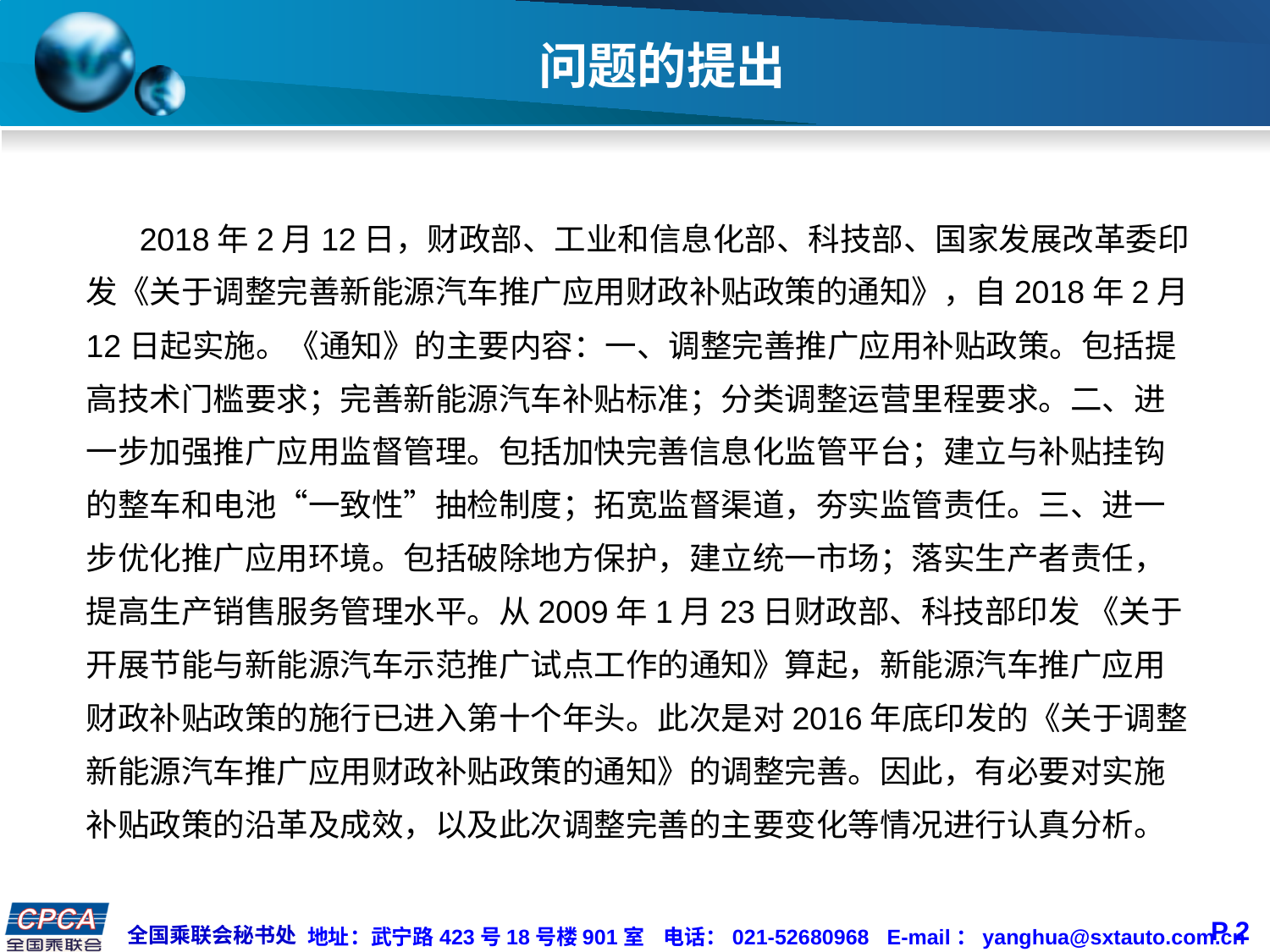

# 问题的提出
      2018年2月12日，财政部、工业和信息化部、科技部、国家发展改革委印发《关于调整完善新能源汽车推广应用财政补贴政策的通知》，自2018年2月12日起实施。《通知》的主要内容：一、调整完善推广应用补贴政策。包括提高技术门槛要求；完善新能源汽车补贴标准；分类调整运营里程要求。二、进一步加强推广应用监督管理。包括加快完善信息化监管平台；建立与补贴挂钩的整车和电池“一致性”抽检制度；拓宽监督渠道，夯实监管责任。三、进一步优化推广应用环境。包括破除地方保护，建立统一市场；落实生产者责任，提高生产销售服务管理水平。从2009年1月23日财政部、科技部印发 《关于开展节能与新能源汽车示范推广试点工作的通知》算起，新能源汽车推广应用财政补贴政策的施行已进入第十个年头。此次是对2016年底印发的《关于调整新能源汽车推广应用财政补贴政策的通知》的调整完善。因此，有必要对实施补贴政策的沿革及成效，以及此次调整完善的主要变化等情况进行认真分析。